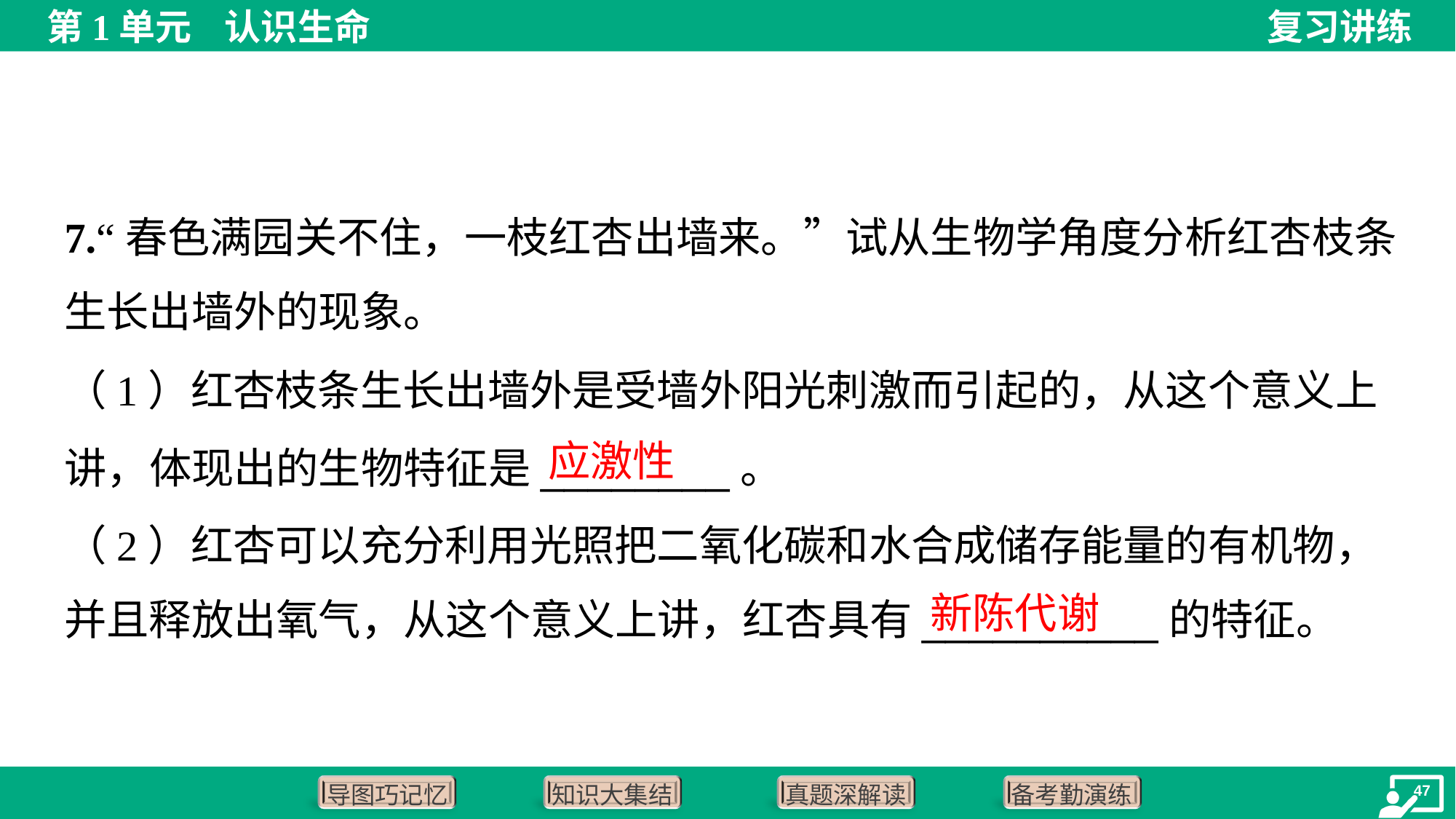

7.“春色满园关不住，一枝红杏出墙来。”试从生物学角度分析红杏枝条
生长出墙外的现象。
（1）红杏枝条生长出墙外是受墙外阳光刺激而引起的，从这个意义上
讲，体现出的生物特征是________。
（2）红杏可以充分利用光照把二氧化碳和水合成储存能量的有机物，
并且释放出氧气，从这个意义上讲，红杏具有__________的特征。
应激性
新陈代谢